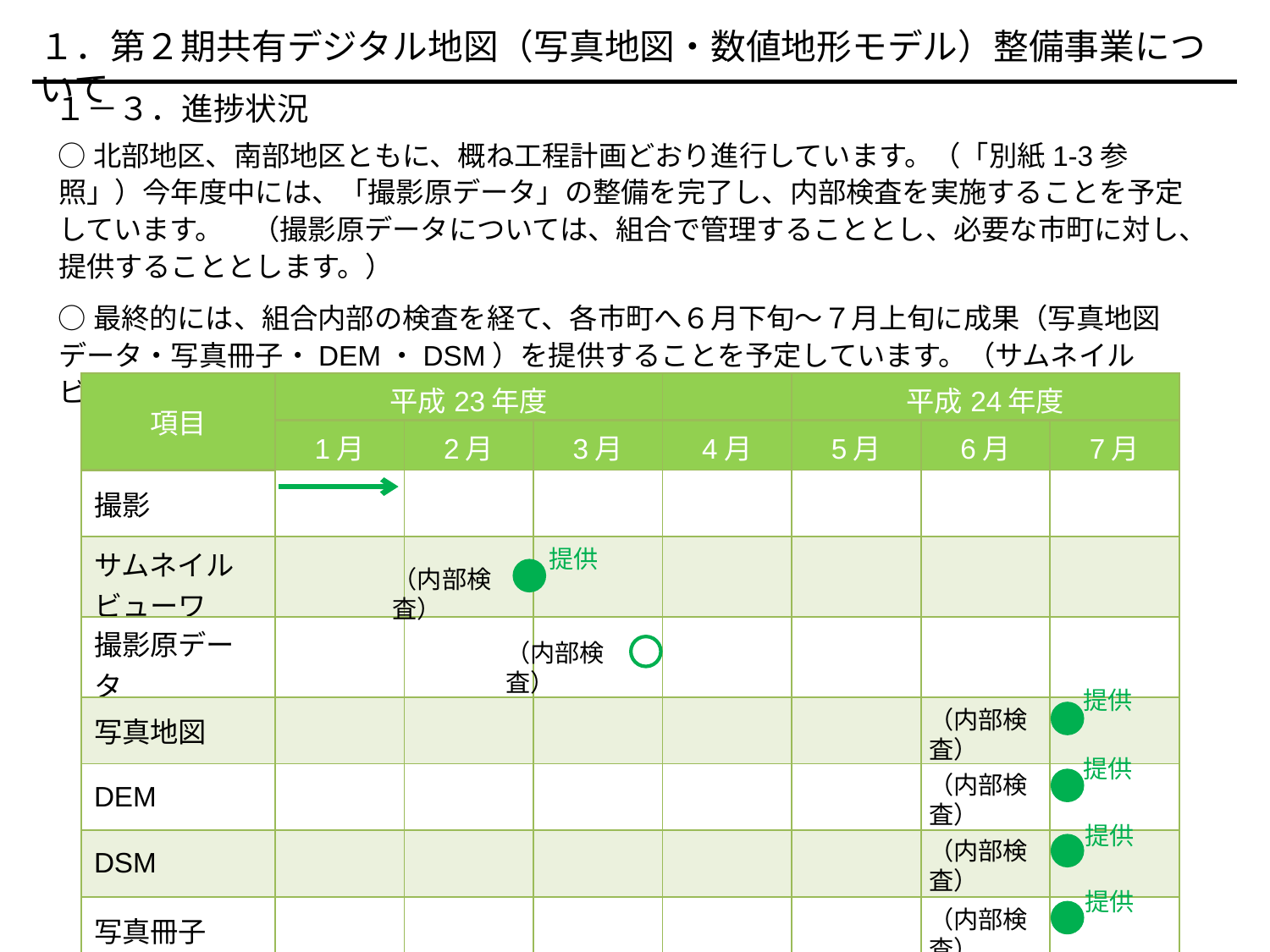

１．第２期共有デジタル地図（写真地図・数値地形モデル）整備事業について
　１－３．進捗状況
○北部地区、南部地区ともに、概ね工程計画どおり進行しています。（「別紙1-3参照」）今年度中には、「撮影原データ」の整備を完了し、内部検査を実施することを予定しています。　（撮影原データについては、組合で管理することとし、必要な市町に対し、提供することとします。）
○最終的には、組合内部の検査を経て、各市町へ６月下旬～７月上旬に成果（写真地図データ・写真冊子・DEM・DSM）を提供することを予定しています。（サムネイルビューワは、2月末～3月初を予定しています。）
| 項目 | 平成23年度 |  |  |  | 平成24年度 |  |  |
| --- | --- | --- | --- | --- | --- | --- | --- |
|  | 1月 | 2月 | 3月 | 4月 | 5月 | 6月 | 7月 |
| 撮影 |  |  |  |  |  |  |  |
| サムネイルビューワ |  |  |  |  |  |  |  |
| 撮影原データ |  |  |  |  |  |  |  |
| 写真地図 |  |  |  |  |  |  |  |
| DEM |  |  |  |  |  |  |  |
| DSM |  |  |  |  |  |  |  |
| 写真冊子 |  |  |  |  |  |  |  |
提供
（内部検査）

（内部検査）

提供
（内部検査）

提供
（内部検査）

提供
（内部検査）

提供
（内部検査）